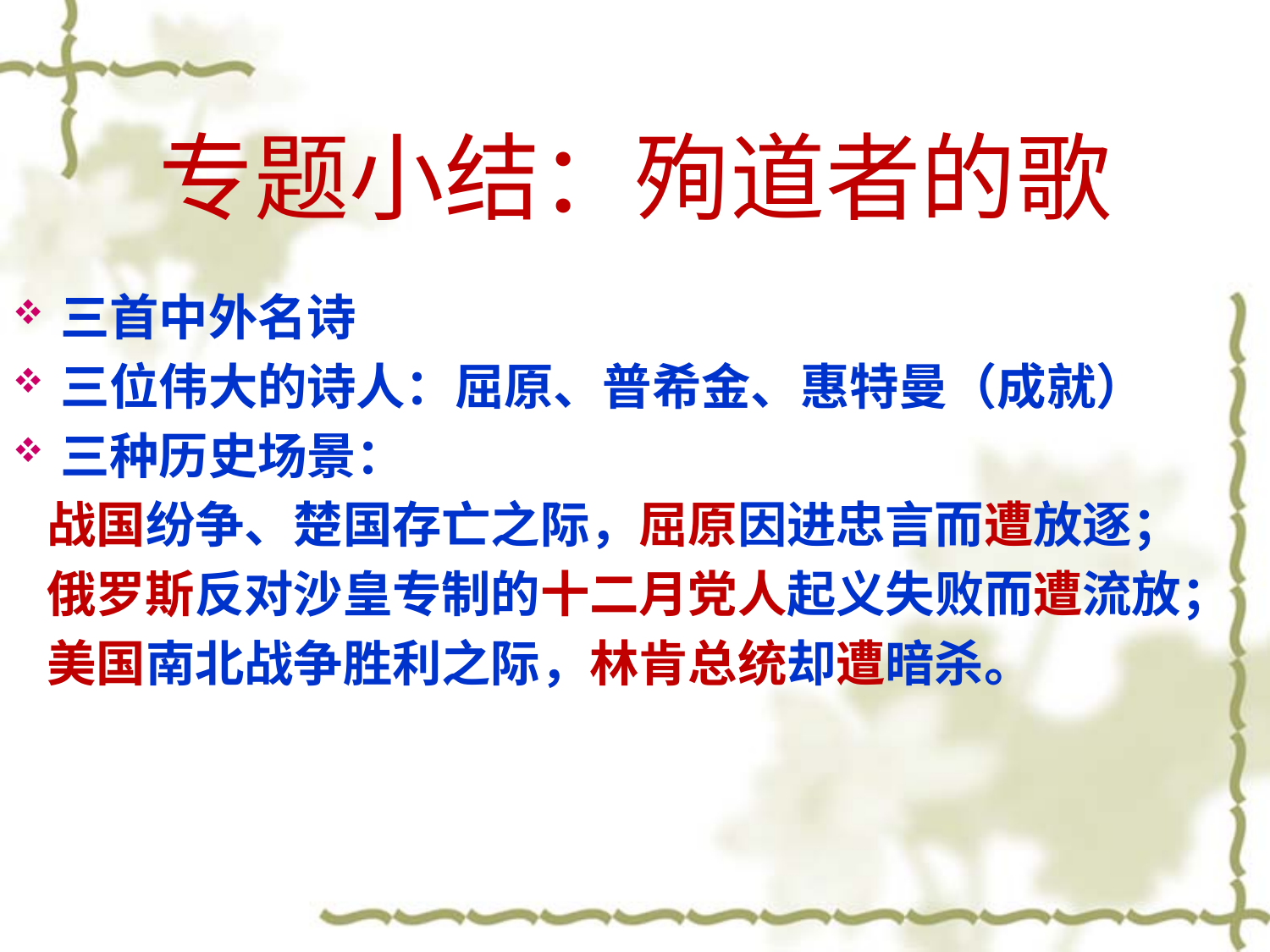

# 专题小结：殉道者的歌
三首中外名诗
三位伟大的诗人：屈原、普希金、惠特曼（成就）
三种历史场景：
  战国纷争、楚国存亡之际，屈原因进忠言而遭放逐；
  俄罗斯反对沙皇专制的十二月党人起义失败而遭流放；
  美国南北战争胜利之际，林肯总统却遭暗杀。